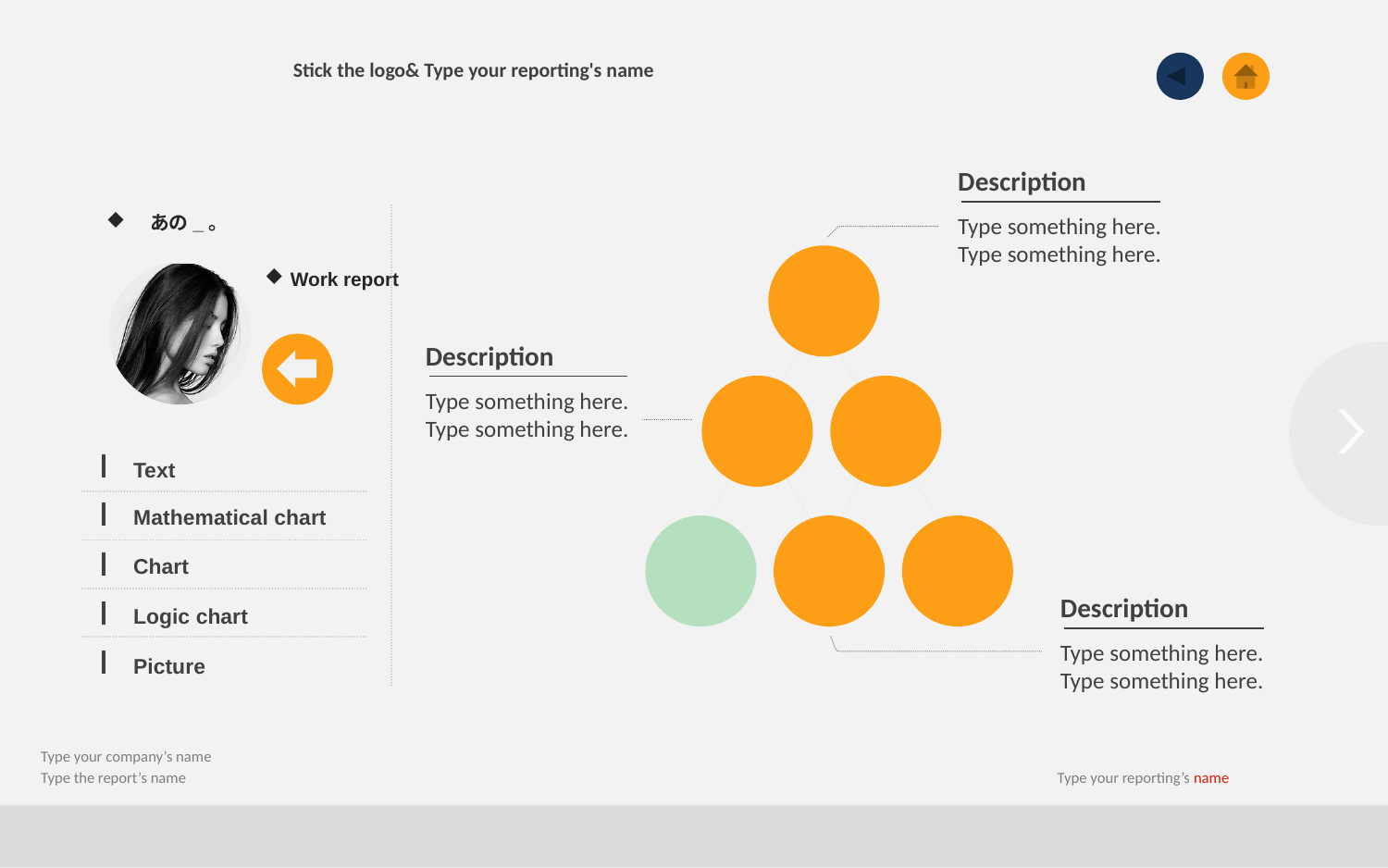

Stick the logo& Type your reporting's name

Description
Type something here. Type something here.

あの_。

Work report

Description
Type something here. Type something here.

Text
Mathematical chart
Chart
Description
Type something here. Type something here.

Logic chart

Picture